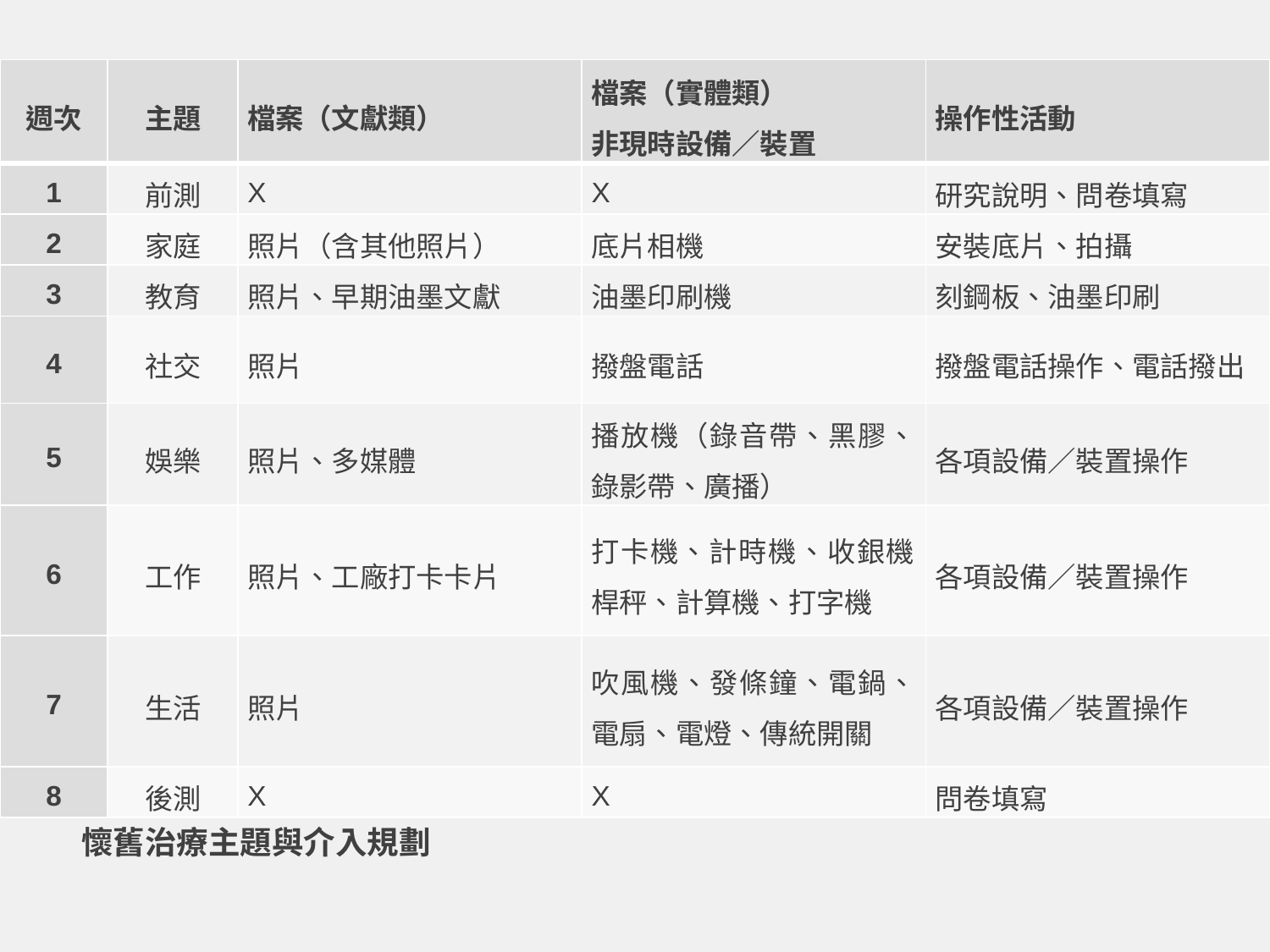

| 週次 | 主題 | 檔案（文獻類） | 檔案（實體類） 非現時設備／裝置 | 操作性活動 |
| --- | --- | --- | --- | --- |
| 1 | 前測 | X | X | 研究說明、問卷填寫 |
| 2 | 家庭 | 照片（含其他照片） | 底片相機 | 安裝底片、拍攝 |
| 3 | 教育 | 照片、早期油墨文獻 | 油墨印刷機 | 刻鋼板、油墨印刷 |
| 4 | 社交 | 照片 | 撥盤電話 | 撥盤電話操作、電話撥出 |
| 5 | 娛樂 | 照片、多媒體 | 播放機（錄音帶、黑膠、錄影帶、廣播） | 各項設備／裝置操作 |
| 6 | 工作 | 照片、工廠打卡卡片 | 打卡機、計時機、收銀機、桿秤、計算機、打字機 | 各項設備／裝置操作 |
| 7 | 生活 | 照片 | 吹風機、發條鐘、電鍋、電扇、電燈、傳統開關 | 各項設備／裝置操作 |
| 8 | 後測 | X | X | 問卷填寫 |
懷舊治療主題與介入規劃